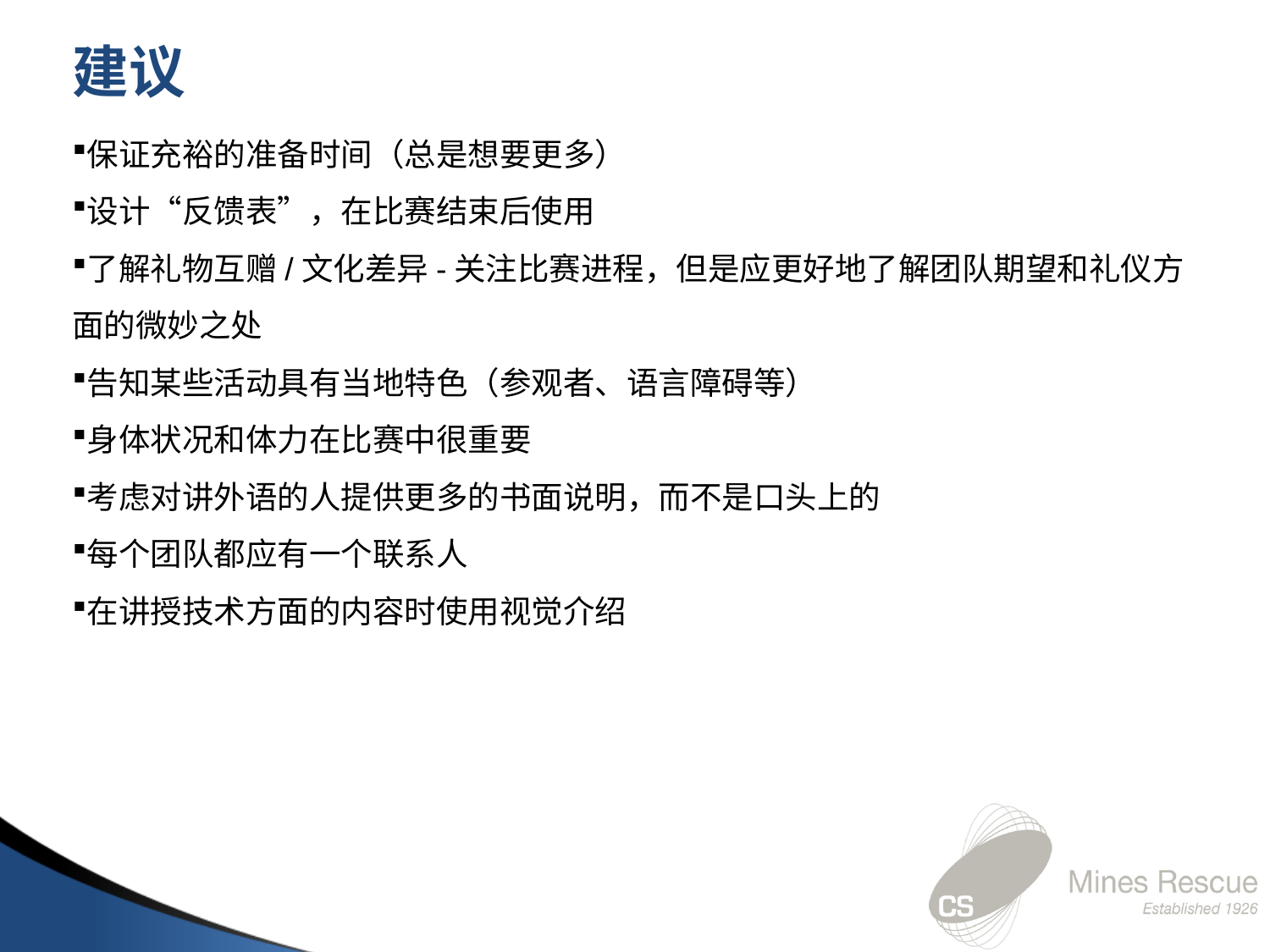

建议
保证充裕的准备时间（总是想要更多）
设计“反馈表”，在比赛结束后使用
了解礼物互赠/文化差异-关注比赛进程，但是应更好地了解团队期望和礼仪方面的微妙之处
告知某些活动具有当地特色（参观者、语言障碍等）
身体状况和体力在比赛中很重要
考虑对讲外语的人提供更多的书面说明，而不是口头上的
每个团队都应有一个联系人
在讲授技术方面的内容时使用视觉介绍